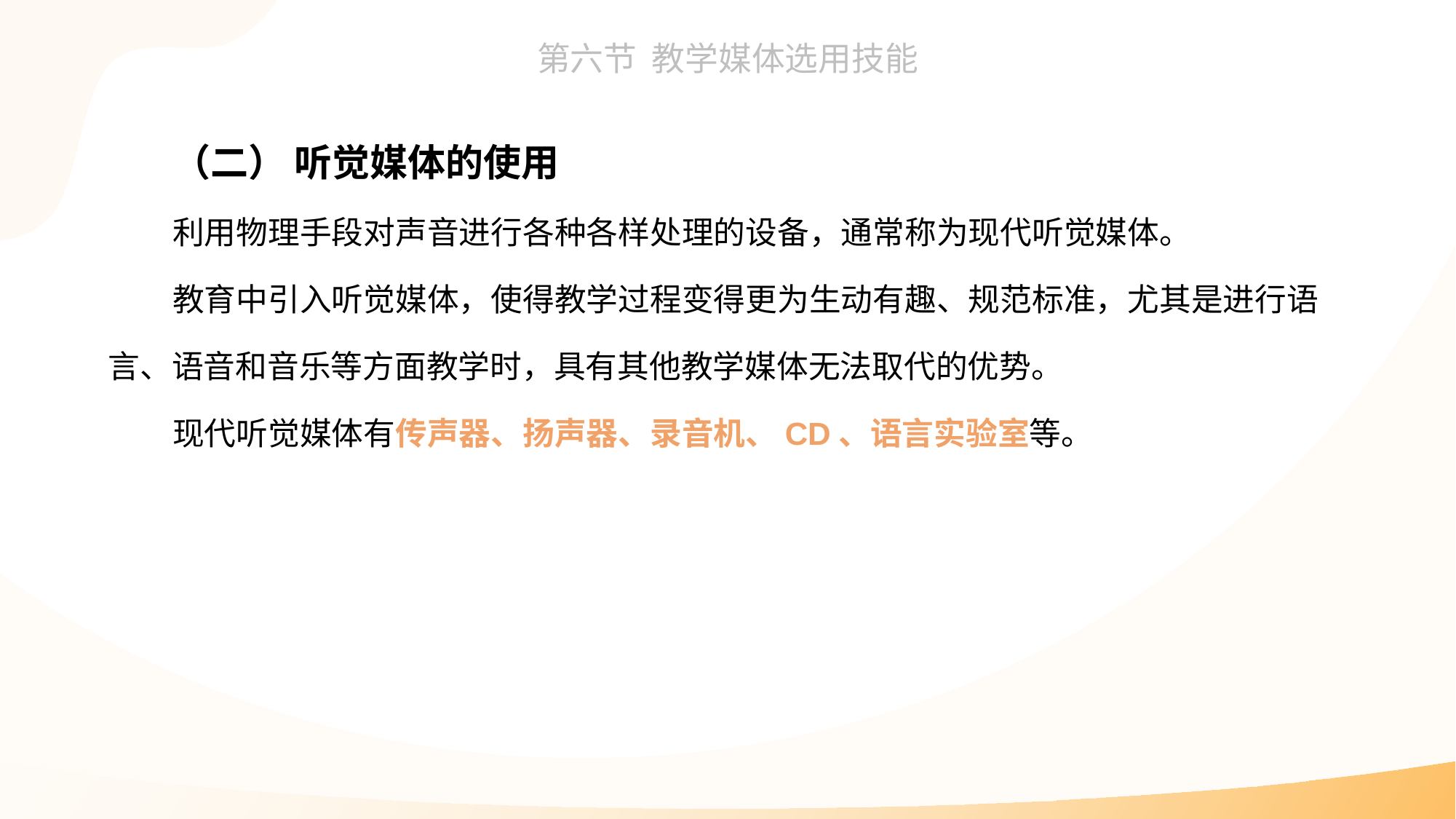

（二） 听觉媒体的使用
利用物理手段对声音进行各种各样处理的设备，通常称为现代听觉媒体。
教育中引入听觉媒体，使得教学过程变得更为生动有趣、规范标准，尤其是进行语言、语音和音乐等方面教学时，具有其他教学媒体无法取代的优势。
现代听觉媒体有传声器、扬声器、录音机、CD、语言实验室等。